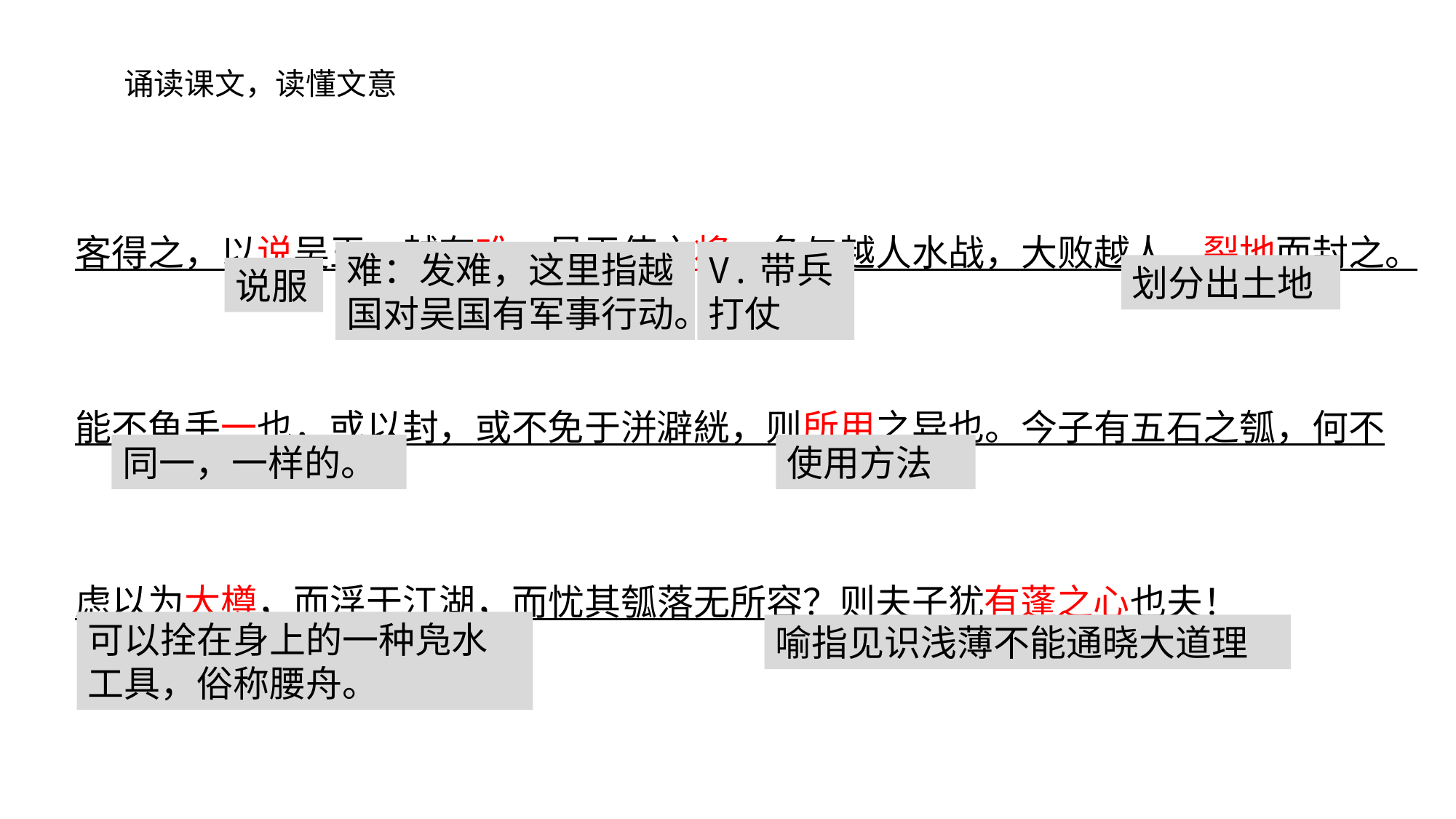

诵读课文，读懂文意
客得之，以说吴王。越有难，吴王使之将，冬与越人水战，大败越人，裂地而封之。能不龟手一也，或以封，或不免于洴澼絖，则所用之异也。今子有五石之瓠，何不虑以为大樽，而浮于江湖，而忧其瓠落无所容？则夫子犹有蓬之心也夫！

难：发难，这里指越国对吴国有军事行动。
V.带兵打仗
划分出土地
说服
同一，一样的。
使用方法
可以拴在身上的一种凫水工具，俗称腰舟。
喻指见识浅薄不能通晓大道理